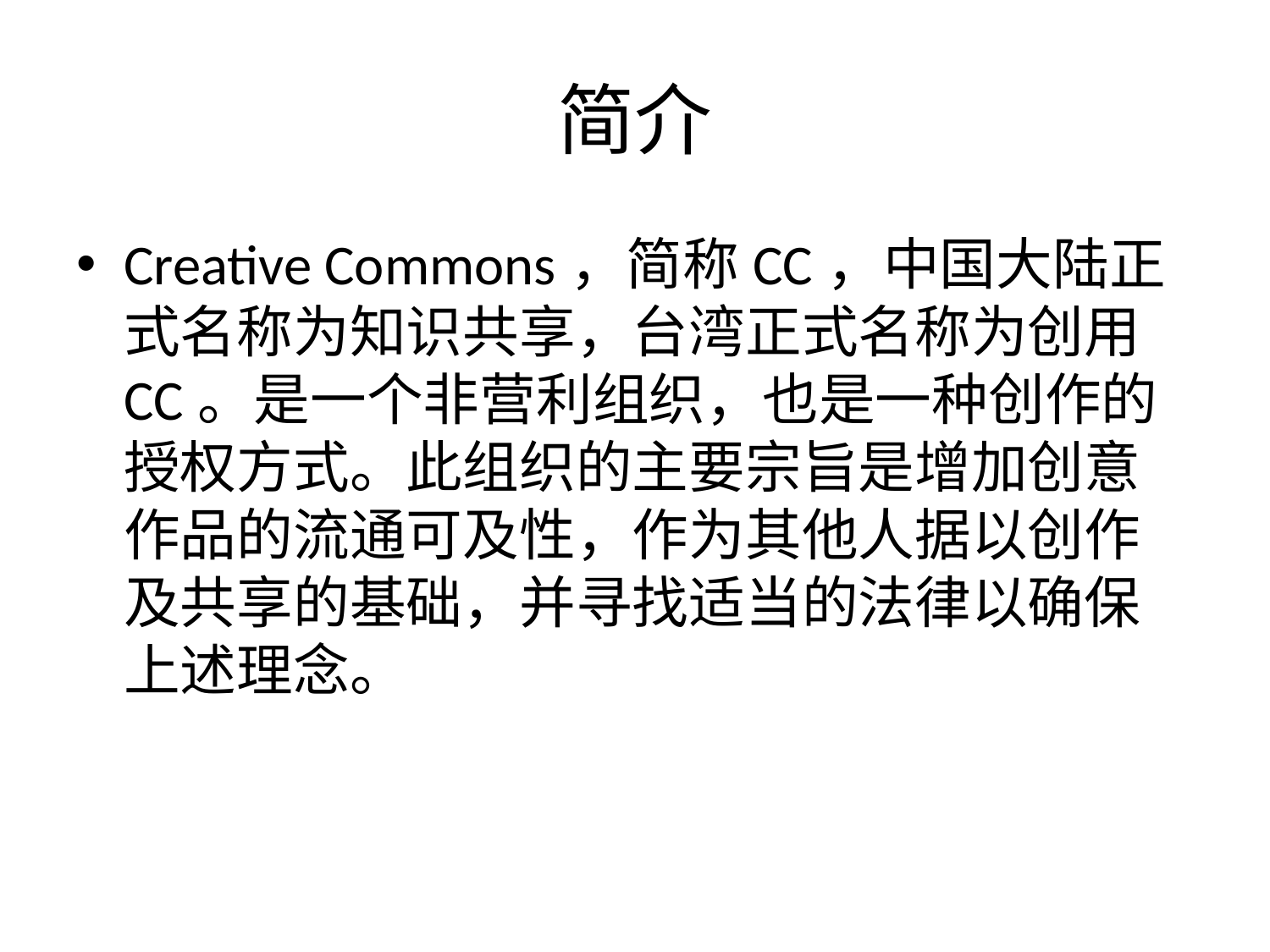

# 简介
Creative Commons，简称CC，中国大陆正式名称为知识共享，台湾正式名称为创用CC。是一个非营利组织，也是一种创作的授权方式。此组织的主要宗旨是增加创意作品的流通可及性，作为其他人据以创作及共享的基础，并寻找适当的法律以确保上述理念。